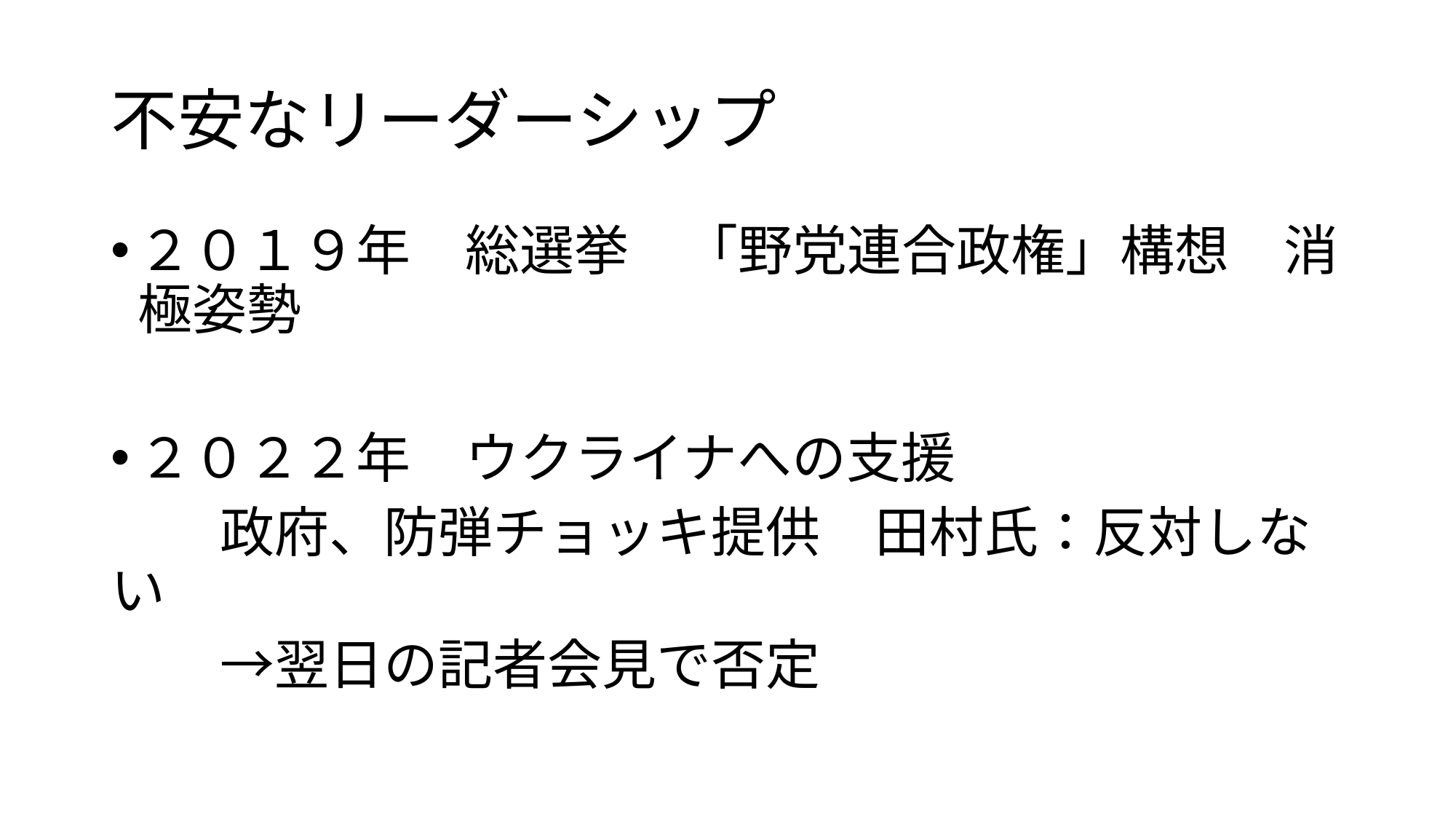

# 不安なリーダーシップ
２０１９年　総選挙　「野党連合政権」構想　消極姿勢

２０２２年　ウクライナへの支援
　　政府、防弾チョッキ提供　田村氏：反対しない
　　→翌日の記者会見で否定